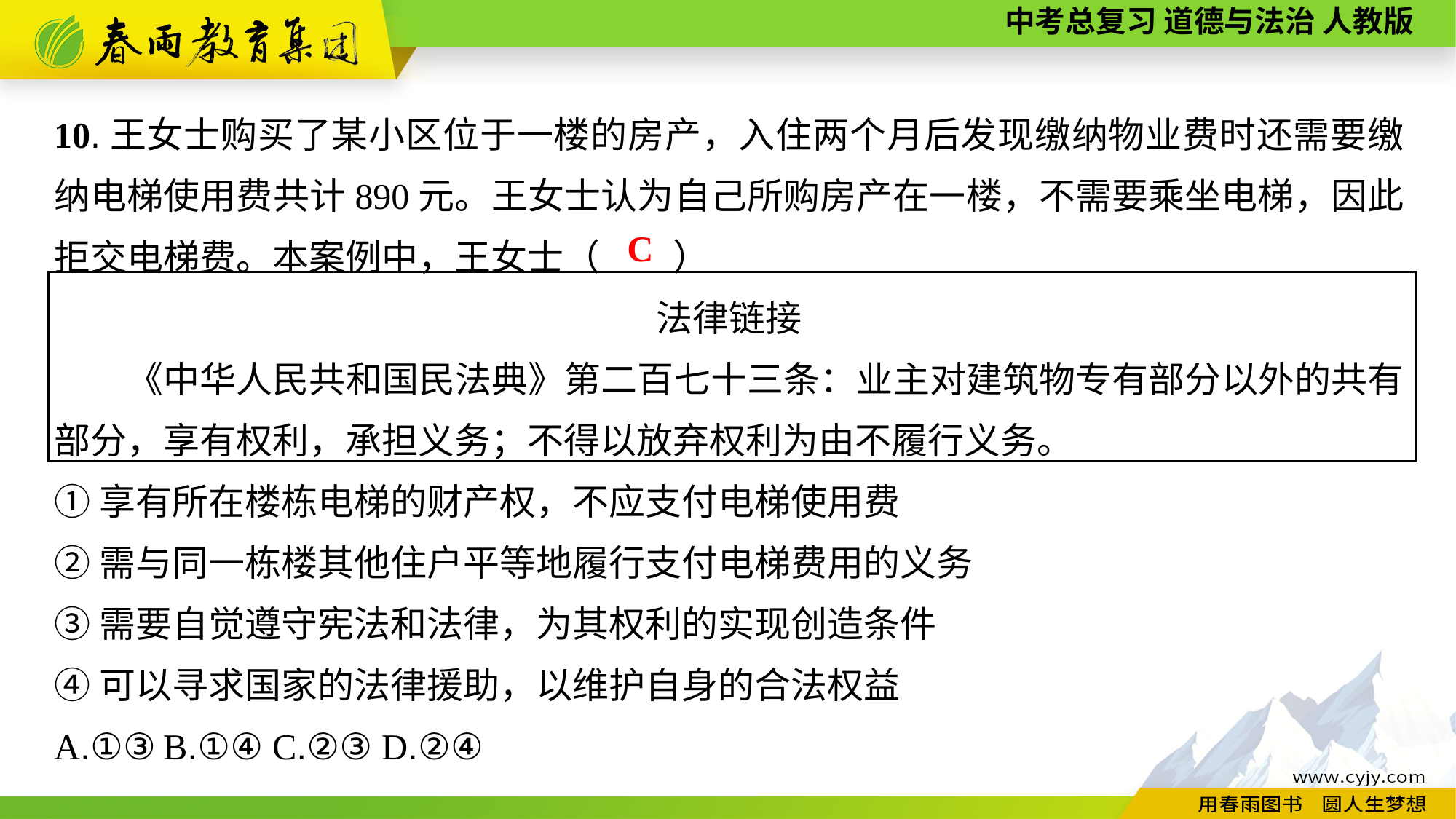

10.王女士购买了某小区位于一楼的房产，入住两个月后发现缴纳物业费时还需要缴纳电梯使用费共计890元。王女士认为自己所购房产在一楼，不需要乘坐电梯，因此拒交电梯费。本案例中，王女士（　　）
法律链接
　　《中华人民共和国民法典》第二百七十三条：业主对建筑物专有部分以外的共有部分，享有权利，承担义务；不得以放弃权利为由不履行义务。
①享有所在楼栋电梯的财产权，不应支付电梯使用费
②需与同一栋楼其他住户平等地履行支付电梯费用的义务
③需要自觉遵守宪法和法律，为其权利的实现创造条件
④可以寻求国家的法律援助，以维护自身的合法权益
A.①③	B.①④	C.②③	D.②④
C